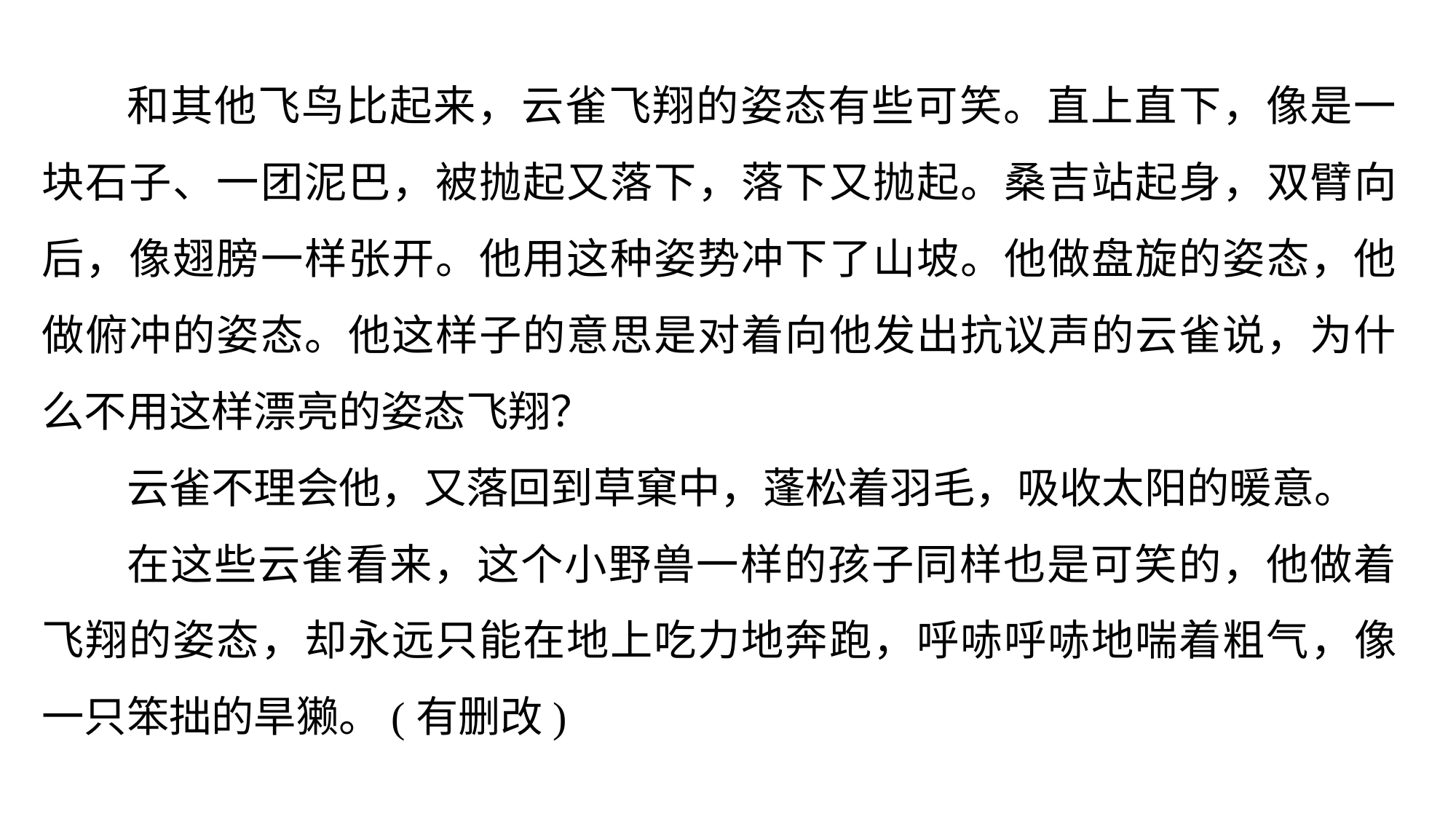

和其他飞鸟比起来，云雀飞翔的姿态有些可笑。直上直下，像是一块石子、一团泥巴，被抛起又落下，落下又抛起。桑吉站起身，双臂向后，像翅膀一样张开。他用这种姿势冲下了山坡。他做盘旋的姿态，他做俯冲的姿态。他这样子的意思是对着向他发出抗议声的云雀说，为什么不用这样漂亮的姿态飞翔？
云雀不理会他，又落回到草窠中，蓬松着羽毛，吸收太阳的暖意。
在这些云雀看来，这个小野兽一样的孩子同样也是可笑的，他做着飞翔的姿态，却永远只能在地上吃力地奔跑，呼哧呼哧地喘着粗气，像一只笨拙的旱獭。(有删改)